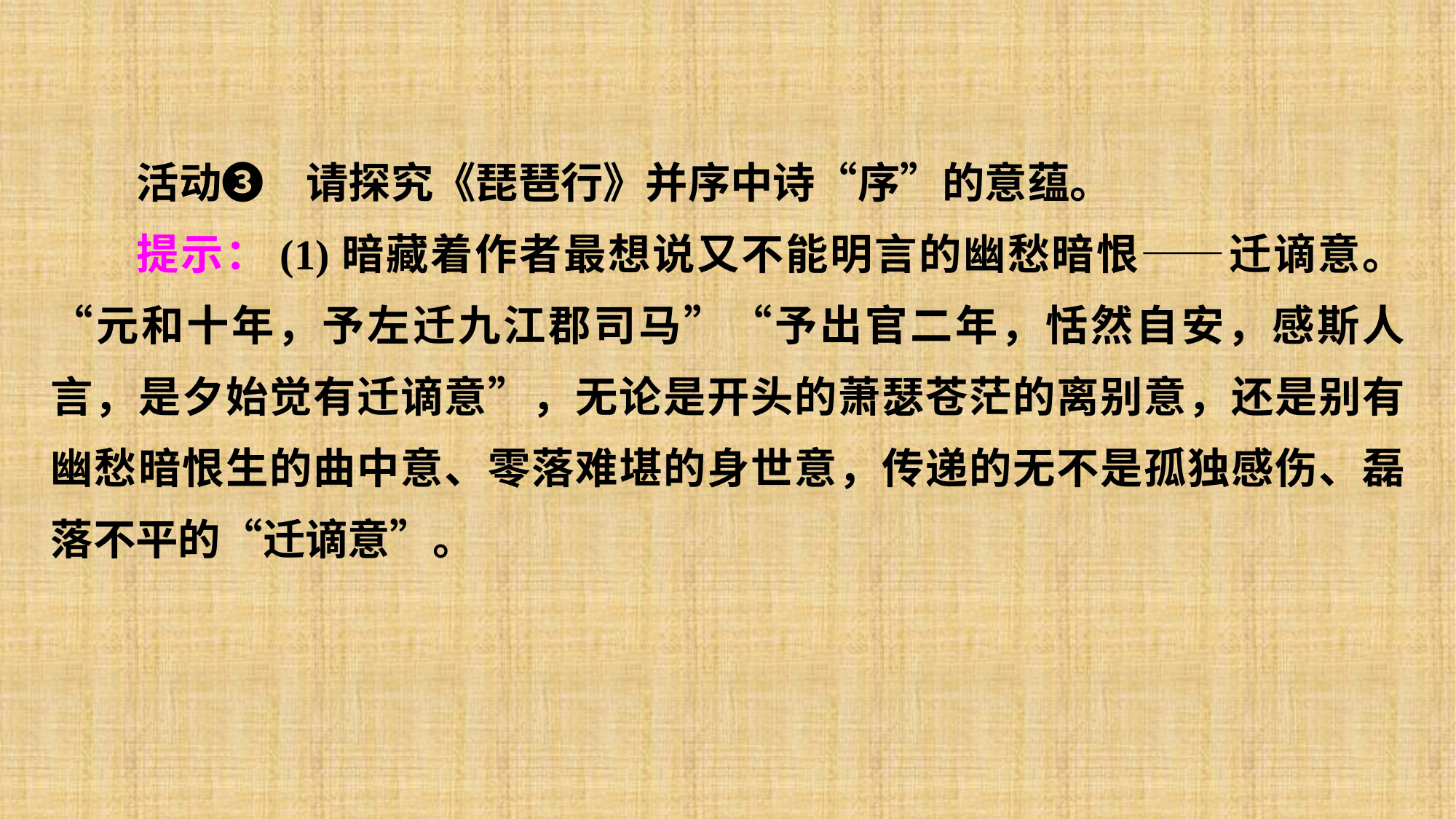

活动❸　请探究《琵琶行》并序中诗“序”的意蕴。
提示：(1)暗藏着作者最想说又不能明言的幽愁暗恨——迁谪意。“元和十年，予左迁九江郡司马”“予出官二年，恬然自安，感斯人言，是夕始觉有迁谪意”，无论是开头的萧瑟苍茫的离别意，还是别有幽愁暗恨生的曲中意、零落难堪的身世意，传递的无不是孤独感伤、磊落不平的“迁谪意”。